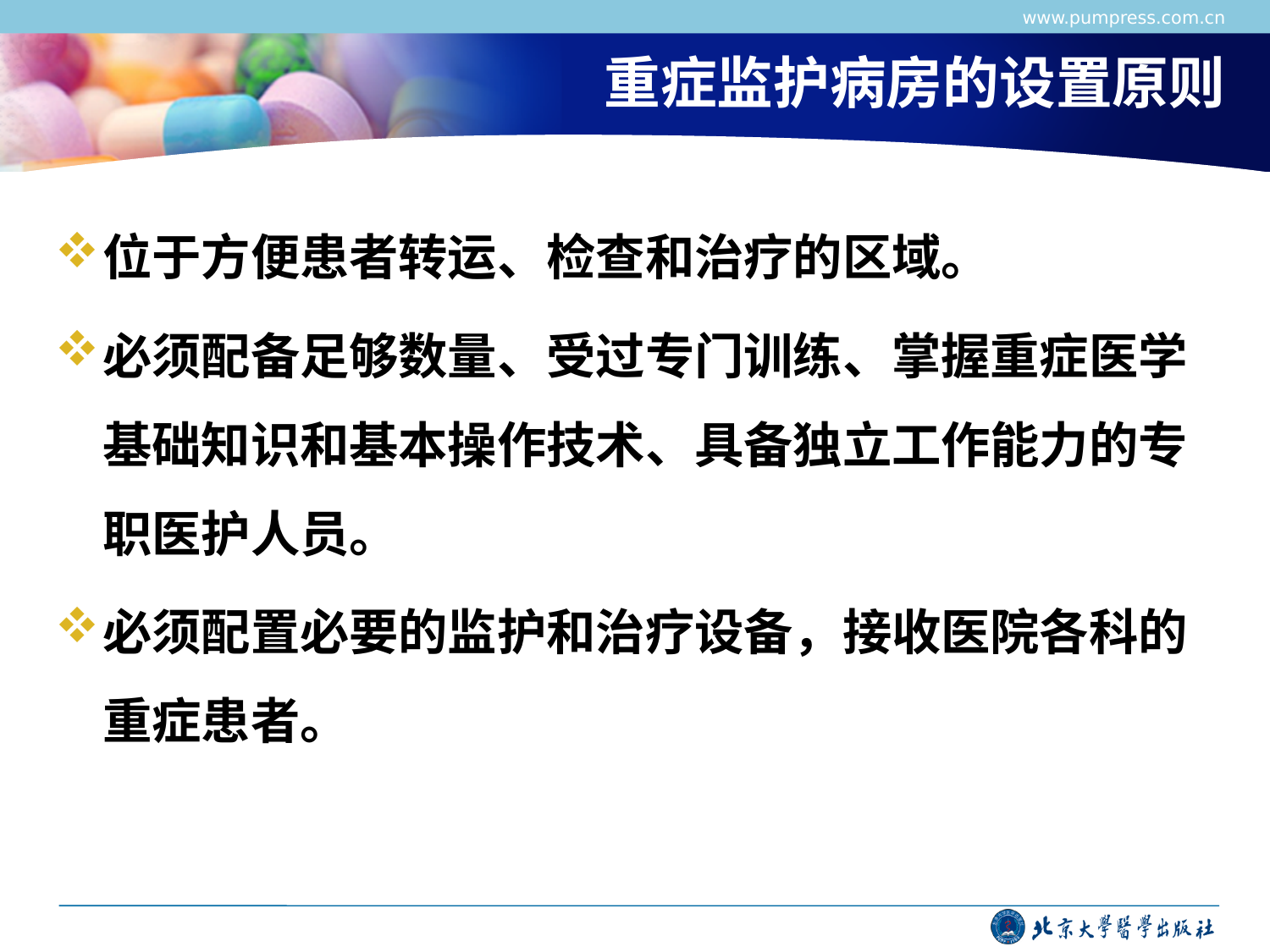

www.pumpress.com.cn
# 重症监护病房的设置原则
位于方便患者转运、检查和治疗的区域。
必须配备足够数量、受过专门训练、掌握重症医学基础知识和基本操作技术、具备独立工作能力的专职医护人员。
必须配置必要的监护和治疗设备，接收医院各科的重症患者。